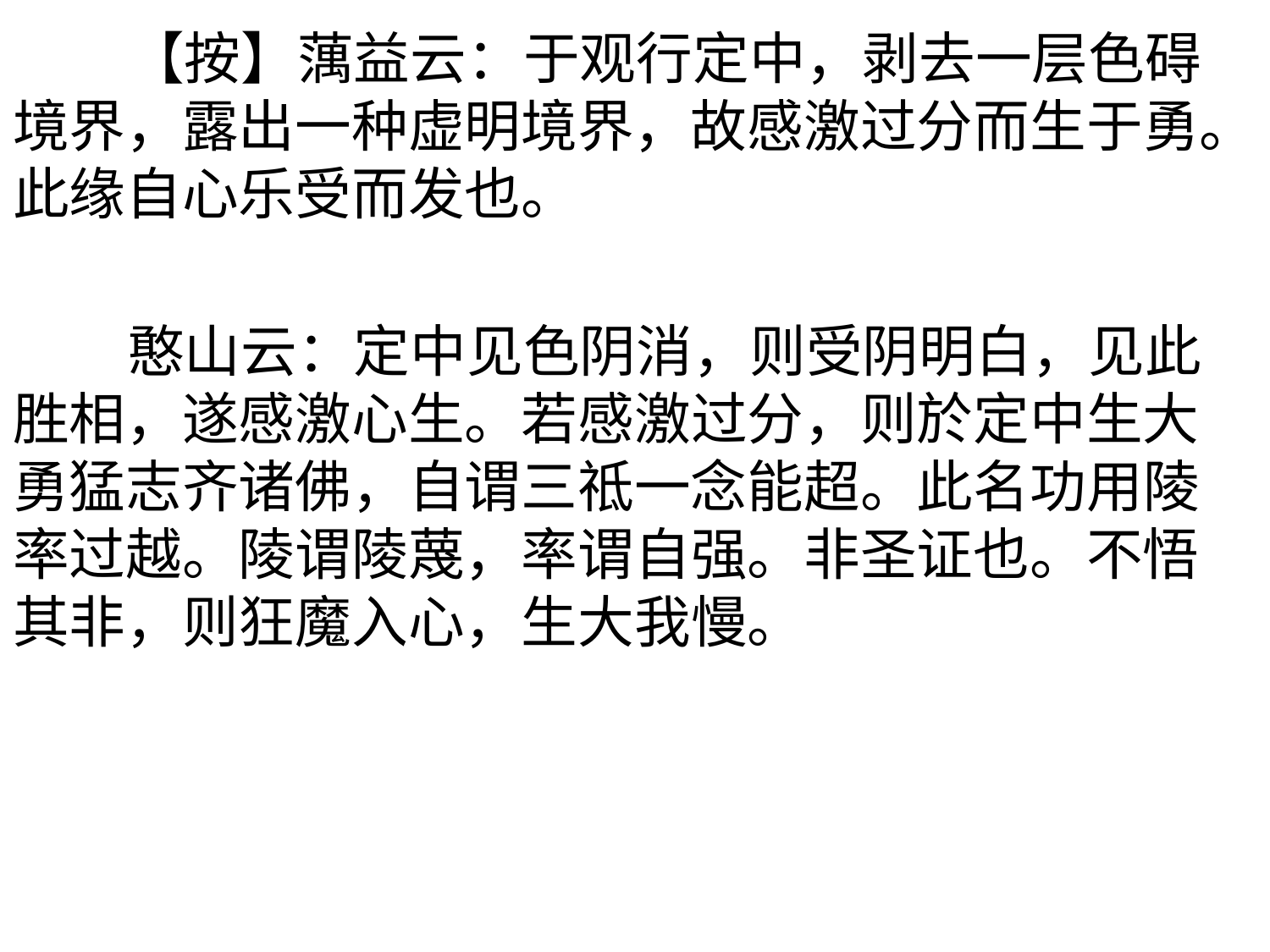

【按】蕅益云：于观行定中，剥去一层色碍境界，露出一种虚明境界，故感激过分而生于勇。此缘自心乐受而发也。

        憨山云：定中见色阴消，则受阴明白，见此胜相，遂感激心生。若感激过分，则於定中生大勇猛志齐诸佛，自谓三祗一念能超。此名功用陵率过越。陵谓陵蔑，率谓自强。非圣证也。不悟其非，则狂魔入心，生大我慢。